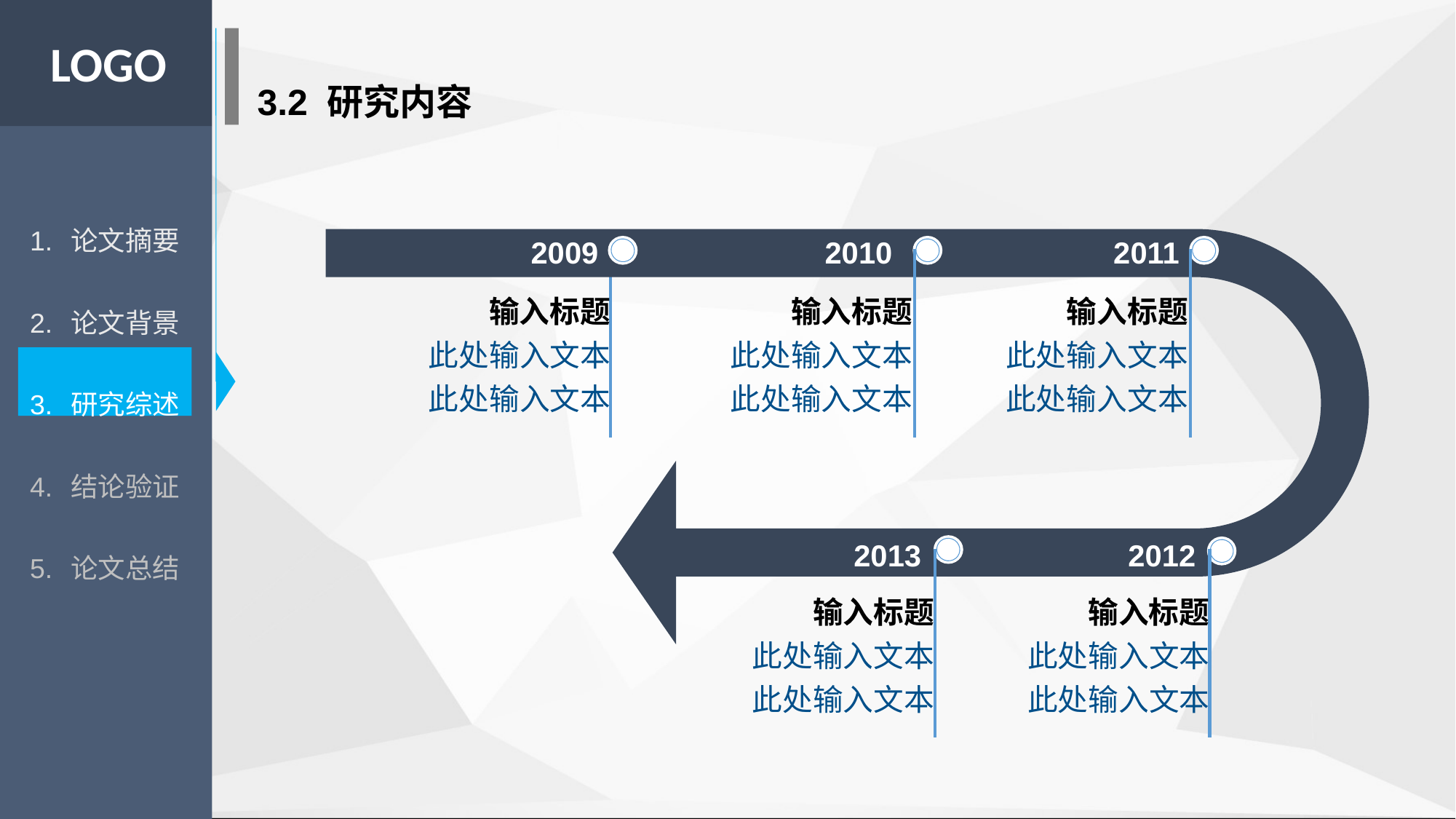

LOGO

3.2 研究内容
论文摘要
论文背景
研究综述
结论验证
论文总结

2009
2010
2011

2013
2012

输入标题
此处输入文本
此处输入文本
输入标题
此处输入文本
此处输入文本
输入标题
此处输入文本
此处输入文本

输入标题
此处输入文本
此处输入文本
输入标题
此处输入文本
此处输入文本